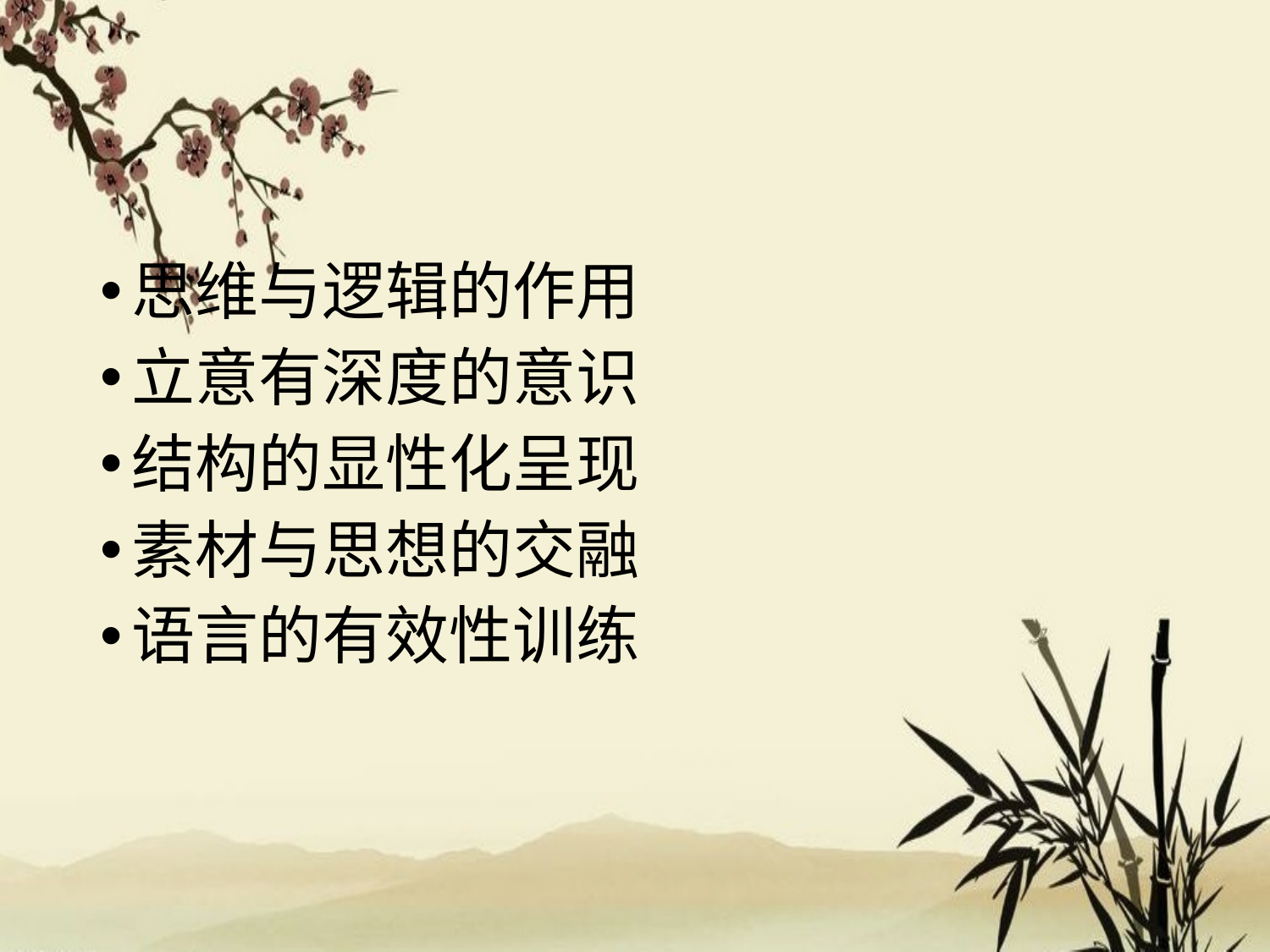

#
思维与逻辑的作用
立意有深度的意识
结构的显性化呈现
素材与思想的交融
语言的有效性训练